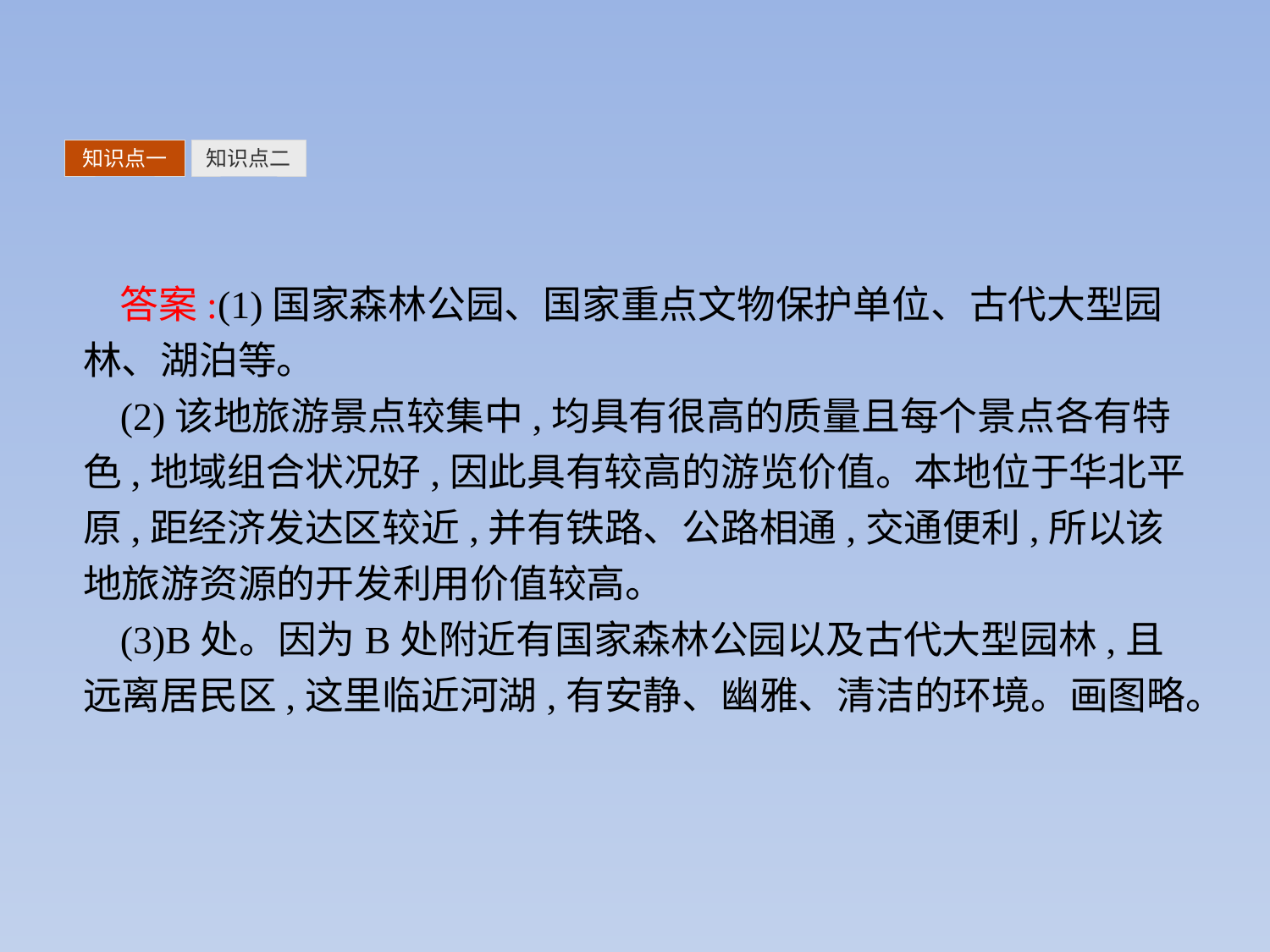

知识点一
知识点二
答案:(1)国家森林公园、国家重点文物保护单位、古代大型园林、湖泊等。
(2)该地旅游景点较集中,均具有很高的质量且每个景点各有特色,地域组合状况好,因此具有较高的游览价值。本地位于华北平原,距经济发达区较近,并有铁路、公路相通,交通便利,所以该地旅游资源的开发利用价值较高。
(3)B处。因为B处附近有国家森林公园以及古代大型园林,且远离居民区,这里临近河湖,有安静、幽雅、清洁的环境。画图略。